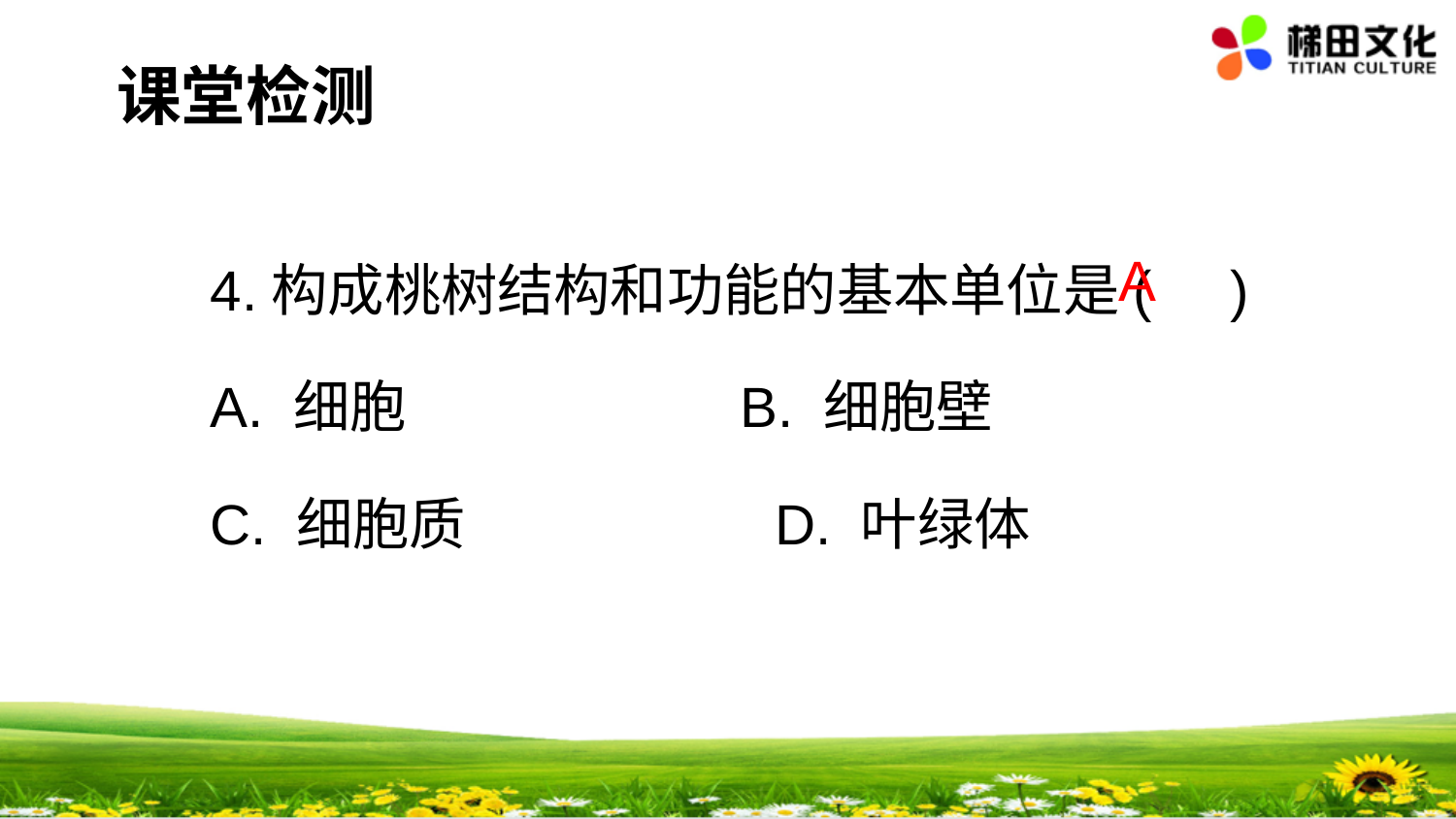

课堂检测
4.构成桃树结构和功能的基本单位是(     )
A. 细胞 　　　　　  B. 细胞壁
C. 细胞质 　　　　　D. 叶绿体

A